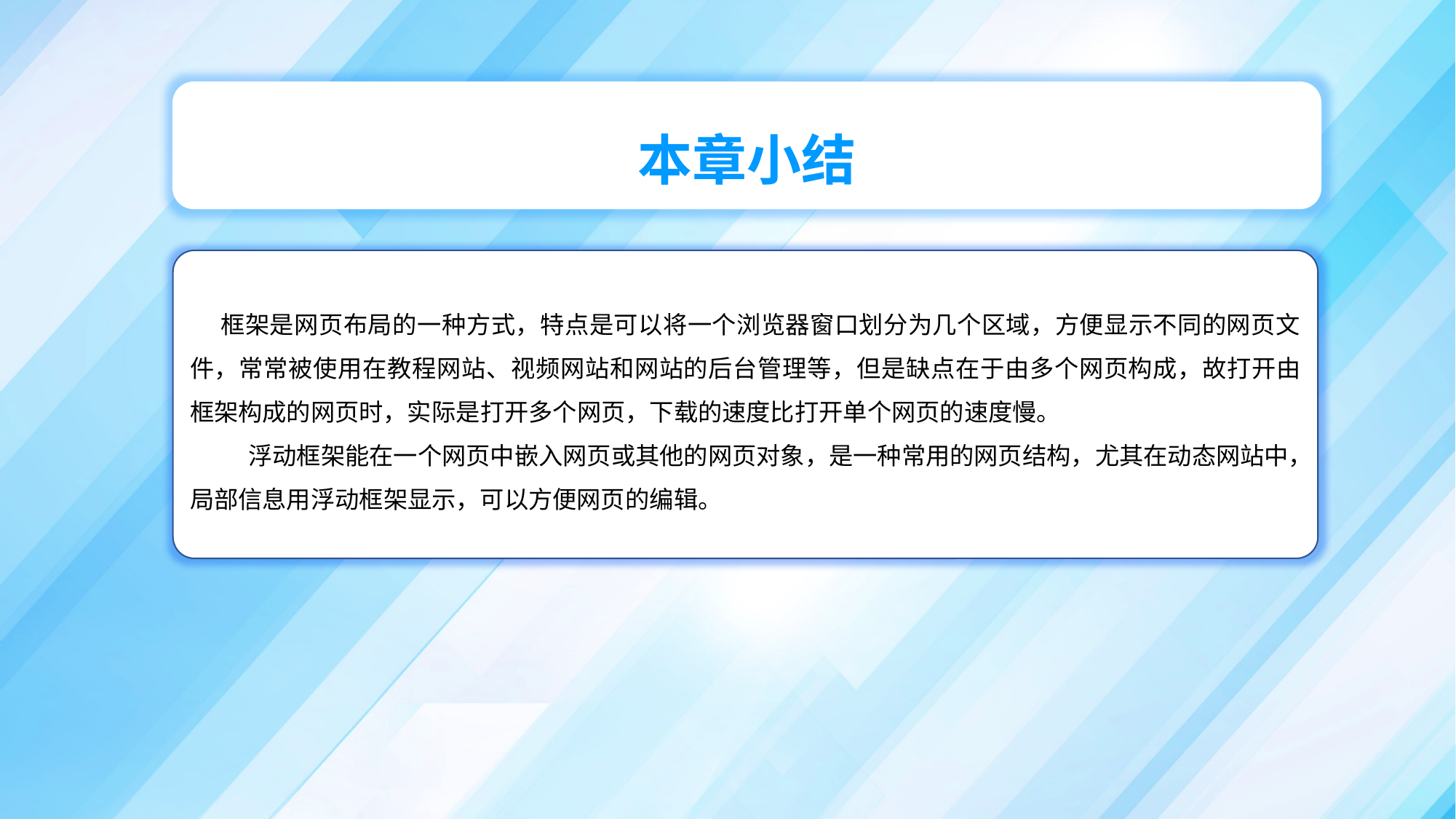

框架是网页布局的一种方式，特点是可以将一个浏览器窗口划分为几个区域，方便显示不同的网页文件，常常被使用在教程网站、视频网站和网站的后台管理等，但是缺点在于由多个网页构成，故打开由框架构成的网页时，实际是打开多个网页，下载的速度比打开单个网页的速度慢。
    浮动框架能在一个网页中嵌入网页或其他的网页对象，是一种常用的网页结构，尤其在动态网站中，局部信息用浮动框架显示，可以方便网页的编辑。